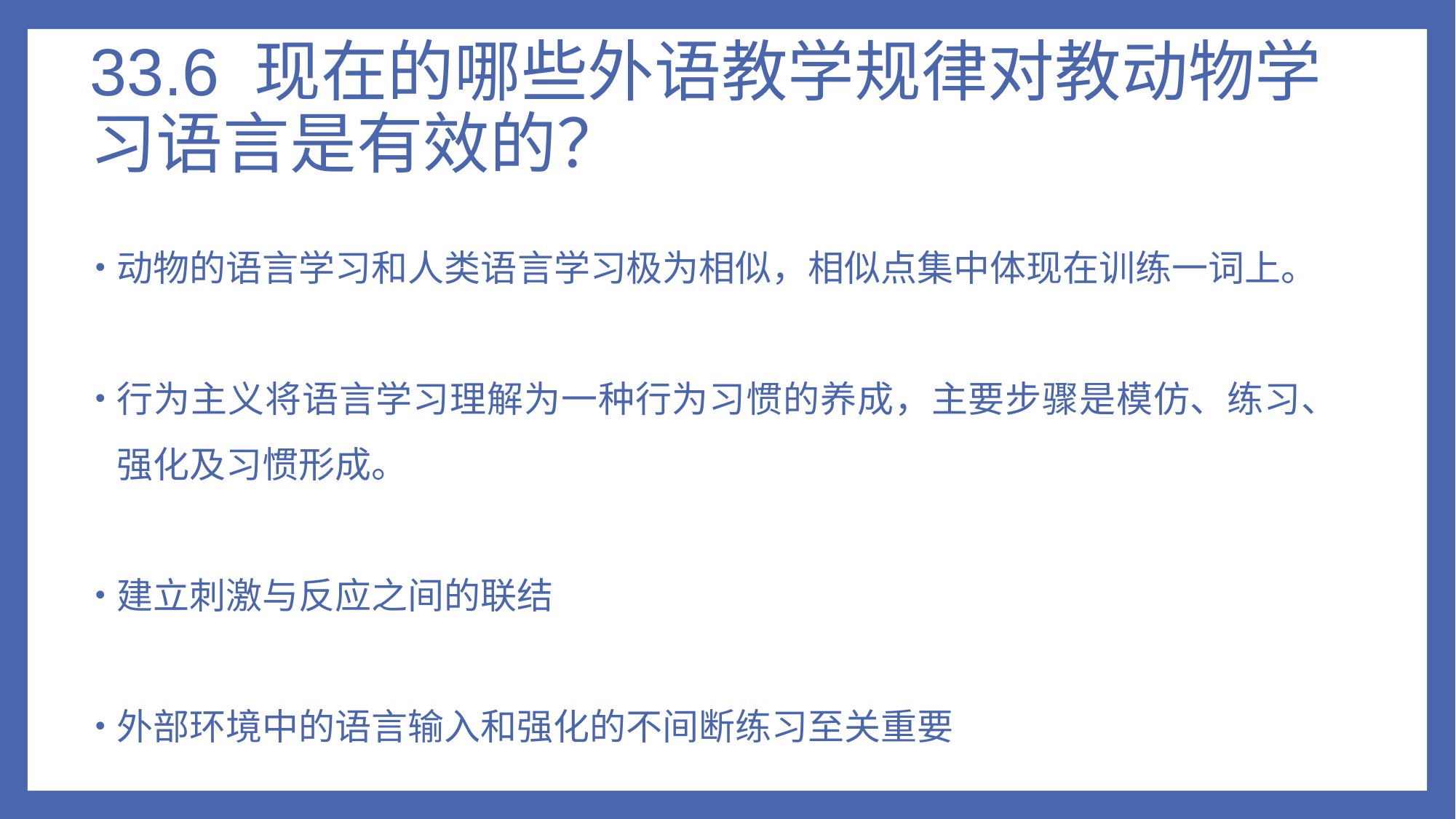

# 33.6 现在的哪些外语教学规律对教动物学习语言是有效的？
动物的语言学习和人类语言学习极为相似，相似点集中体现在训练一词上。

行为主义将语言学习理解为一种行为习惯的养成，主要步骤是模仿、练习、强化及习惯形成。

建立刺激与反应之间的联结

外部环境中的语言输入和强化的不间断练习至关重要